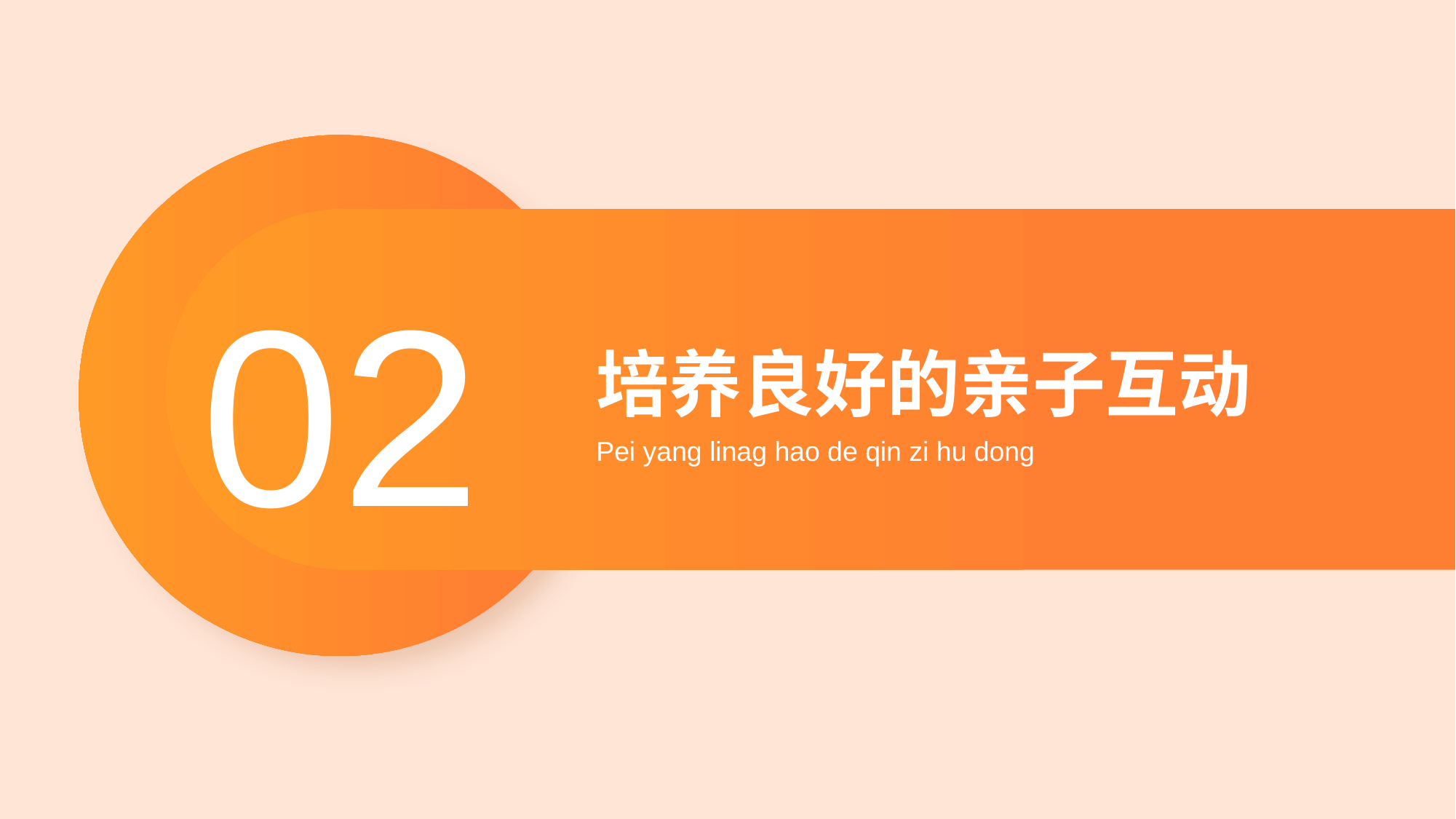

02
# 培养良好的亲子互动
Pei yang linag hao de qin zi hu dong